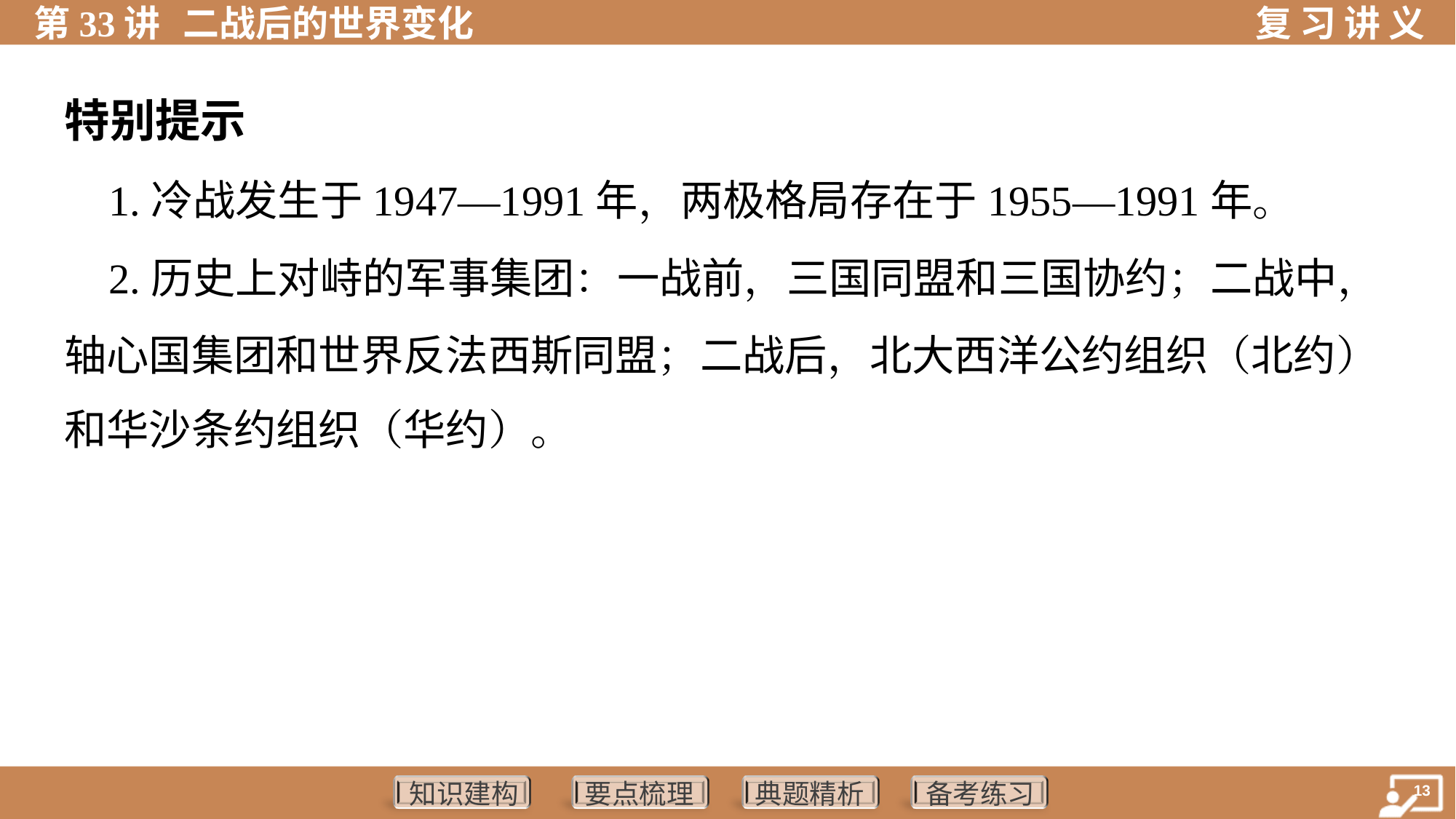

特别提示
    1.冷战发生于1947—1991年，两极格局存在于1955—1991年。
    2.历史上对峙的军事集团：一战前，三国同盟和三国协约；二战中，
轴心国集团和世界反法西斯同盟；二战后，北大西洋公约组织（北约）
和华沙条约组织（华约）。